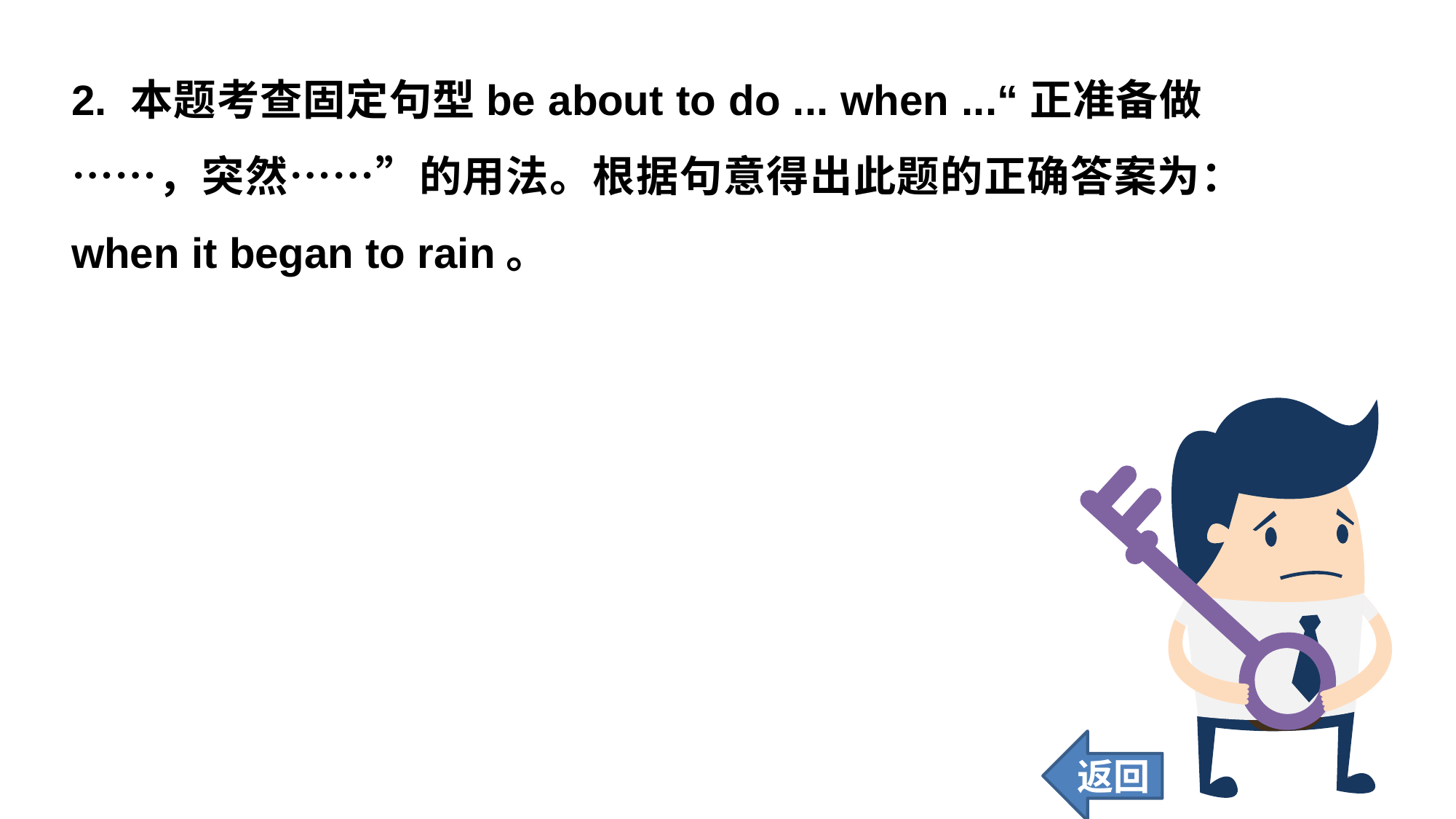

2. 本题考查固定句型be about to do ... when ...“正准备做……，突然……”的用法。根据句意得出此题的正确答案为：when it began to rain。

返回
132